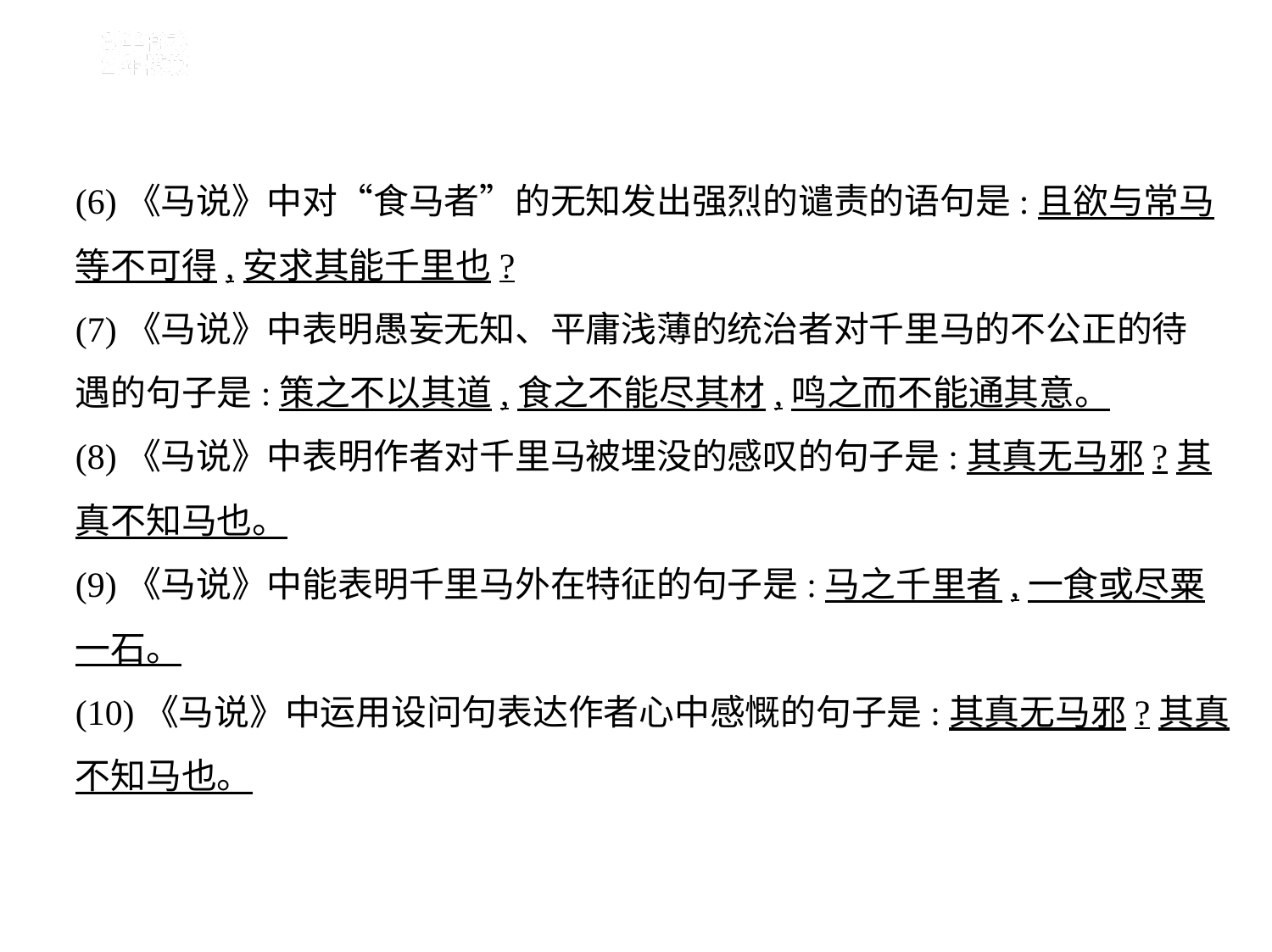

(6)《马说》中对“食马者”的无知发出强烈的谴责的语句是:且欲与常马
等不可得,安求其能千里也?
(7)《马说》中表明愚妄无知、平庸浅薄的统治者对千里马的不公正的待
遇的句子是:策之不以其道,食之不能尽其材,鸣之而不能通其意。
(8)《马说》中表明作者对千里马被埋没的感叹的句子是:其真无马邪?其
真不知马也。
(9)《马说》中能表明千里马外在特征的句子是:马之千里者,一食或尽粟
一石。
(10)《马说》中运用设问句表达作者心中感慨的句子是:其真无马邪?其真
不知马也。